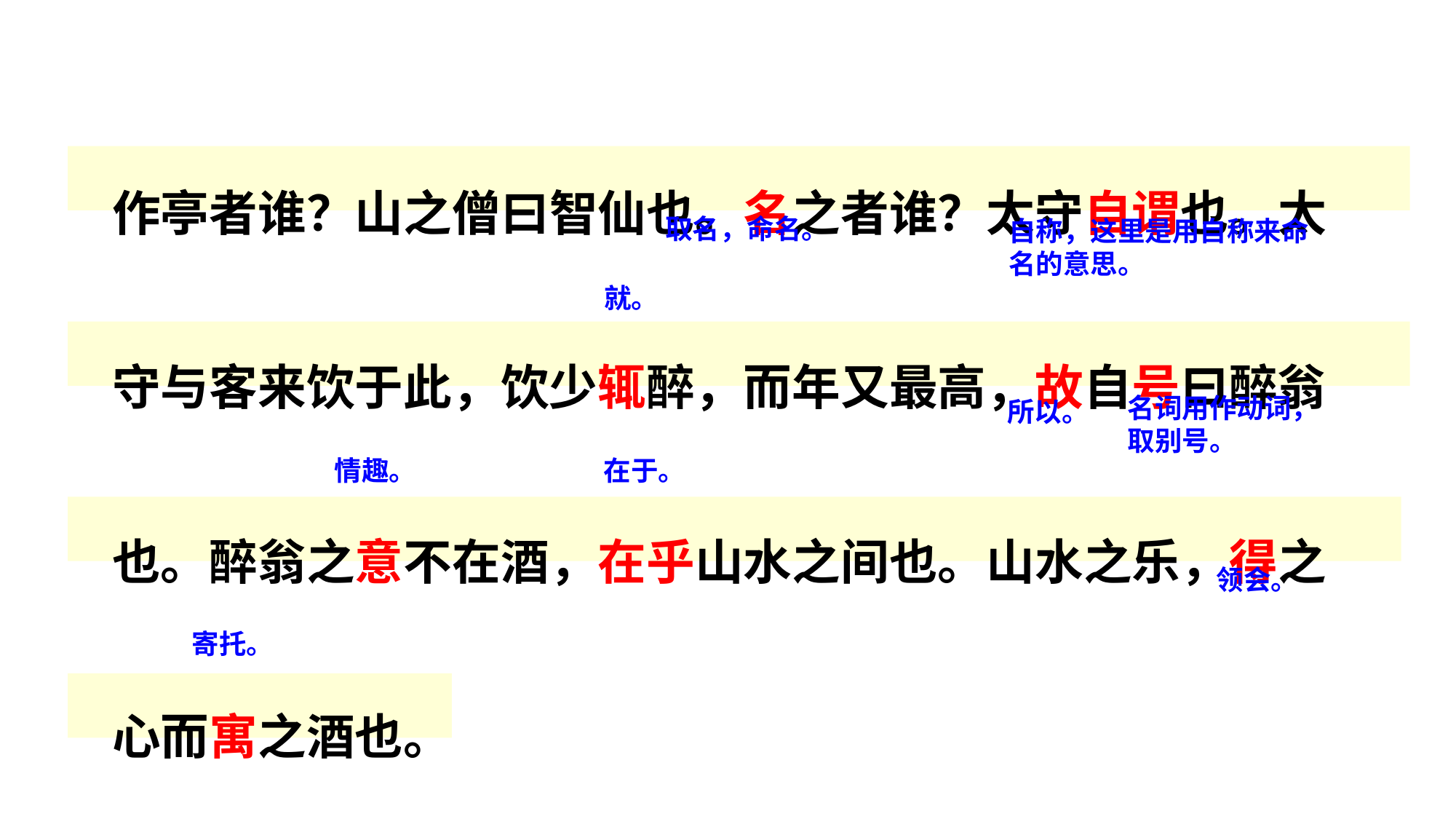

作亭者谁？山之僧曰智仙也。名之者谁？太守自谓也。太守与客来饮于此，饮少辄醉，而年又最高，故自号曰醉翁也。醉翁之意不在酒，在乎山水之间也。山水之乐，得之心而寓之酒也。

取名，命名。
自称，这里是用自称来命名的意思。
就。

名词用作动词，取别号。
所以。
情趣。
在于。

领会。
寄托。